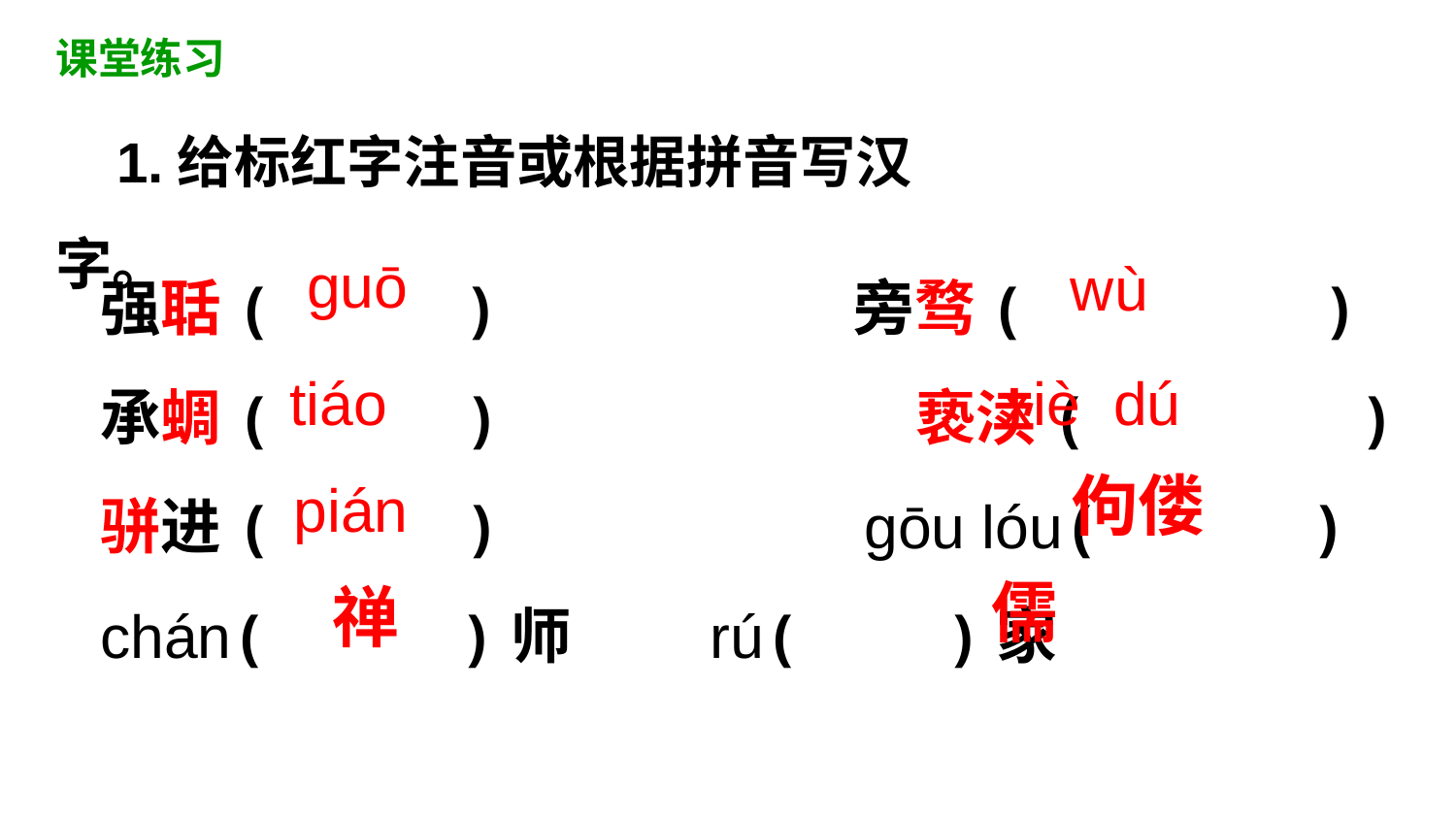

课堂练习
1.给标红字注音或根据拼音写汉字。
强聒(　   　) 　　　　　旁骛(    　　)
承蜩(　   　)           亵渎(　　　　)
骈进(　   　)          ɡōu lóu(　　　)
chán(　   　)师         rú(　    )家
guō
wù
tiáo
xiè  dú
佝偻
pián
儒
禅